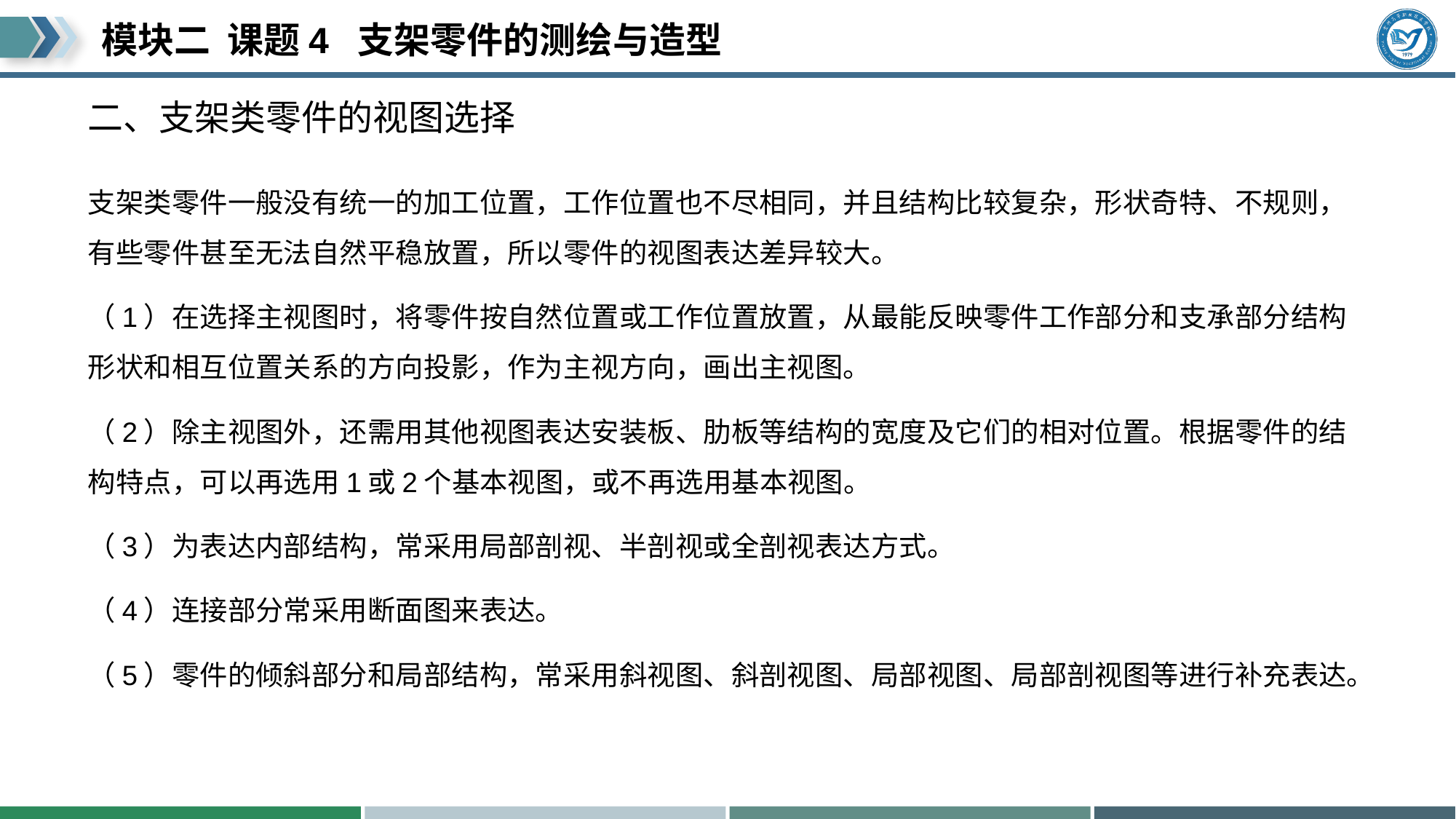

# 二、支架类零件的视图选择
支架类零件一般没有统一的加工位置，工作位置也不尽相同，并且结构比较复杂，形状奇特、不规则，有些零件甚至无法自然平稳放置，所以零件的视图表达差异较大。
（1）在选择主视图时，将零件按自然位置或工作位置放置，从最能反映零件工作部分和支承部分结构形状和相互位置关系的方向投影，作为主视方向，画出主视图。
（2）除主视图外，还需用其他视图表达安装板、肋板等结构的宽度及它们的相对位置。根据零件的结构特点，可以再选用1或2个基本视图，或不再选用基本视图。
（3）为表达内部结构，常采用局部剖视、半剖视或全剖视表达方式。
（4）连接部分常采用断面图来表达。
（5）零件的倾斜部分和局部结构，常采用斜视图、斜剖视图、局部视图、局部剖视图等进行补充表达。